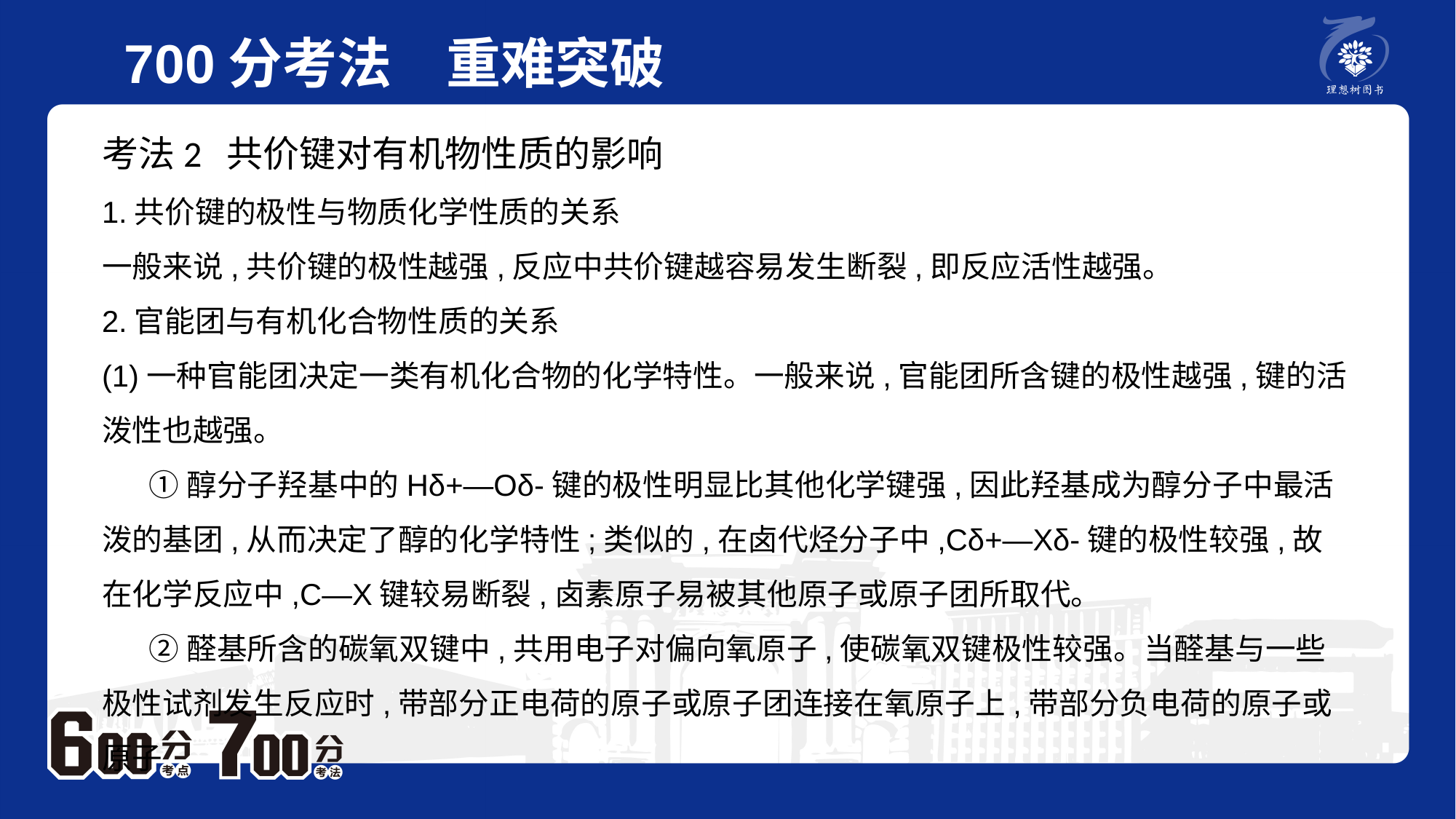

700分考法　重难突破
考法2  共价键对有机物性质的影响
1.共价键的极性与物质化学性质的关系
一般来说,共价键的极性越强,反应中共价键越容易发生断裂,即反应活性越强。
2.官能团与有机化合物性质的关系
(1)一种官能团决定一类有机化合物的化学特性。一般来说,官能团所含键的极性越强,键的活泼性也越强。
       ①醇分子羟基中的Hδ+—Oδ-键的极性明显比其他化学键强,因此羟基成为醇分子中最活泼的基团,从而决定了醇的化学特性;类似的,在卤代烃分子中,Cδ+—Xδ-键的极性较强,故在化学反应中,C—X键较易断裂,卤素原子易被其他原子或原子团所取代。
       ②醛基所含的碳氧双键中,共用电子对偏向氧原子,使碳氧双键极性较强。当醛基与一些极性试剂发生反应时,带部分正电荷的原子或原子团连接在氧原子上,带部分负电荷的原子或原子